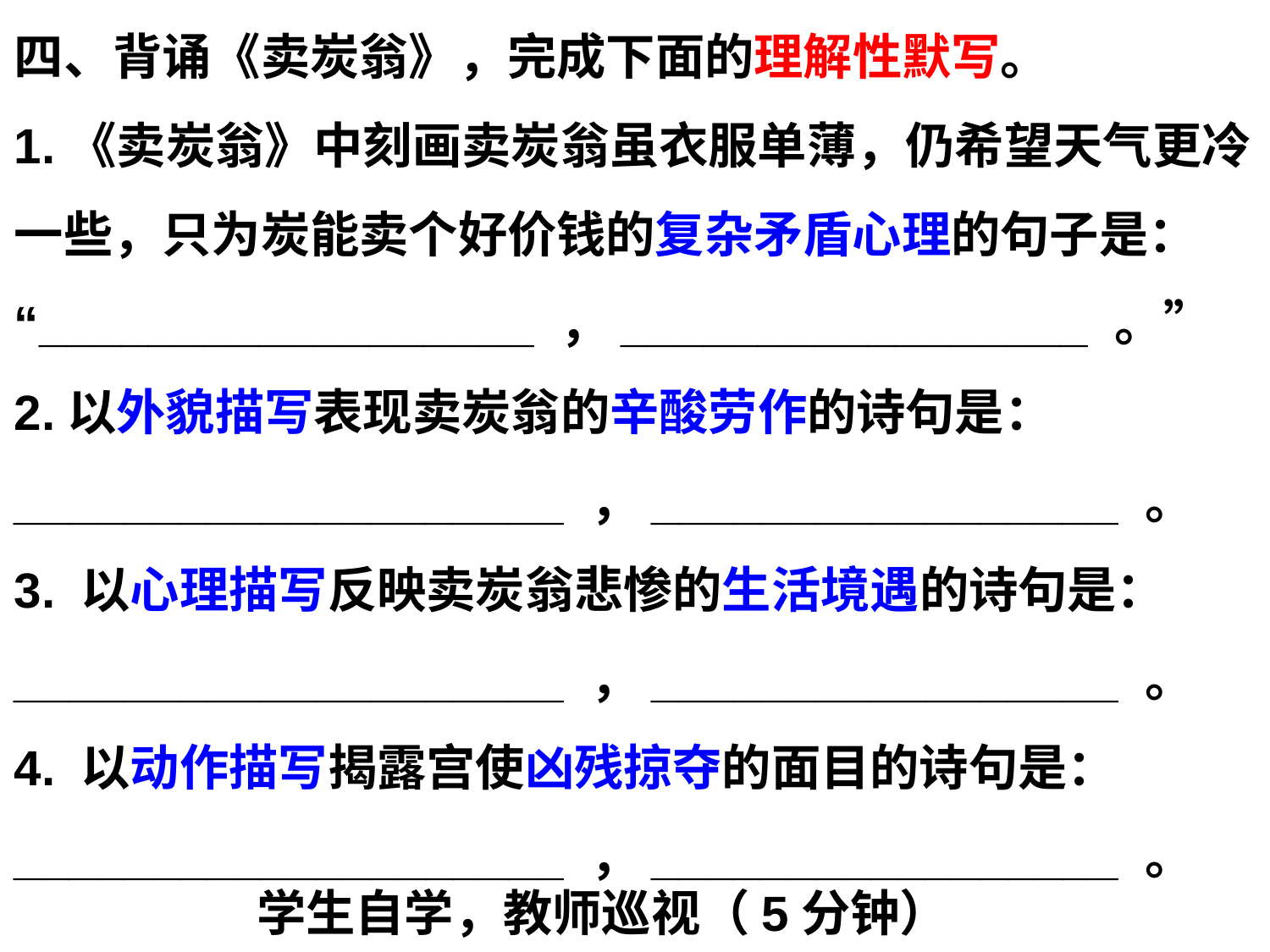

四、背诵《卖炭翁》，完成下面的理解性默写。
1.《卖炭翁》中刻画卖炭翁虽衣服单薄，仍希望天气更冷一些，只为炭能卖个好价钱的复杂矛盾心理的句子是：
“__________________ ，_________________ 。”
2.以外貌描写表现卖炭翁的辛酸劳作的诗句是：____________________ ，_________________ 。
3. 以心理描写反映卖炭翁悲惨的生活境遇的诗句是：
____________________ ，_________________ 。
4. 以动作描写揭露宫使凶残掠夺的面目的诗句是：____________________ ，_________________ 。
学生自学，教师巡视（5分钟）